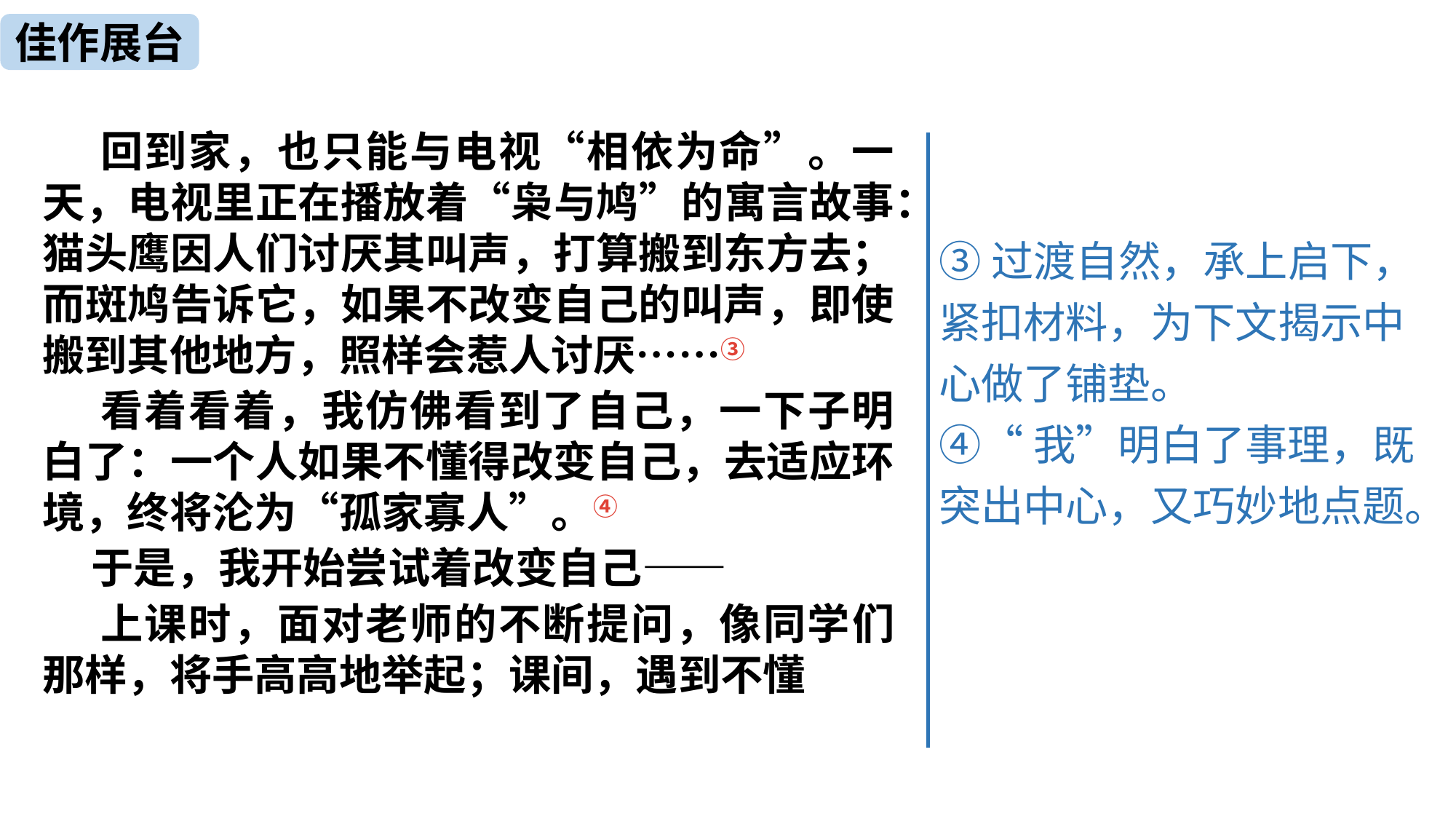

佳作展台
    回到家，也只能与电视“相依为命”。一天，电视里正在播放着“枭与鸠”的寓言故事：猫头鹰因人们讨厌其叫声，打算搬到东方去；而斑鸠告诉它，如果不改变自己的叫声，即使搬到其他地方，照样会惹人讨厌……③
    看着看着，我仿佛看到了自己，一下子明白了：一个人如果不懂得改变自己，去适应环境，终将沦为“孤家寡人”。④
    于是，我开始尝试着改变自己——
    上课时，面对老师的不断提问，像同学们那样，将手高高地举起；课间，遇到不懂
③过渡自然，承上启下，紧扣材料，为下文揭示中心做了铺垫。
④“我”明白了事理，既突出中心，又巧妙地点题。